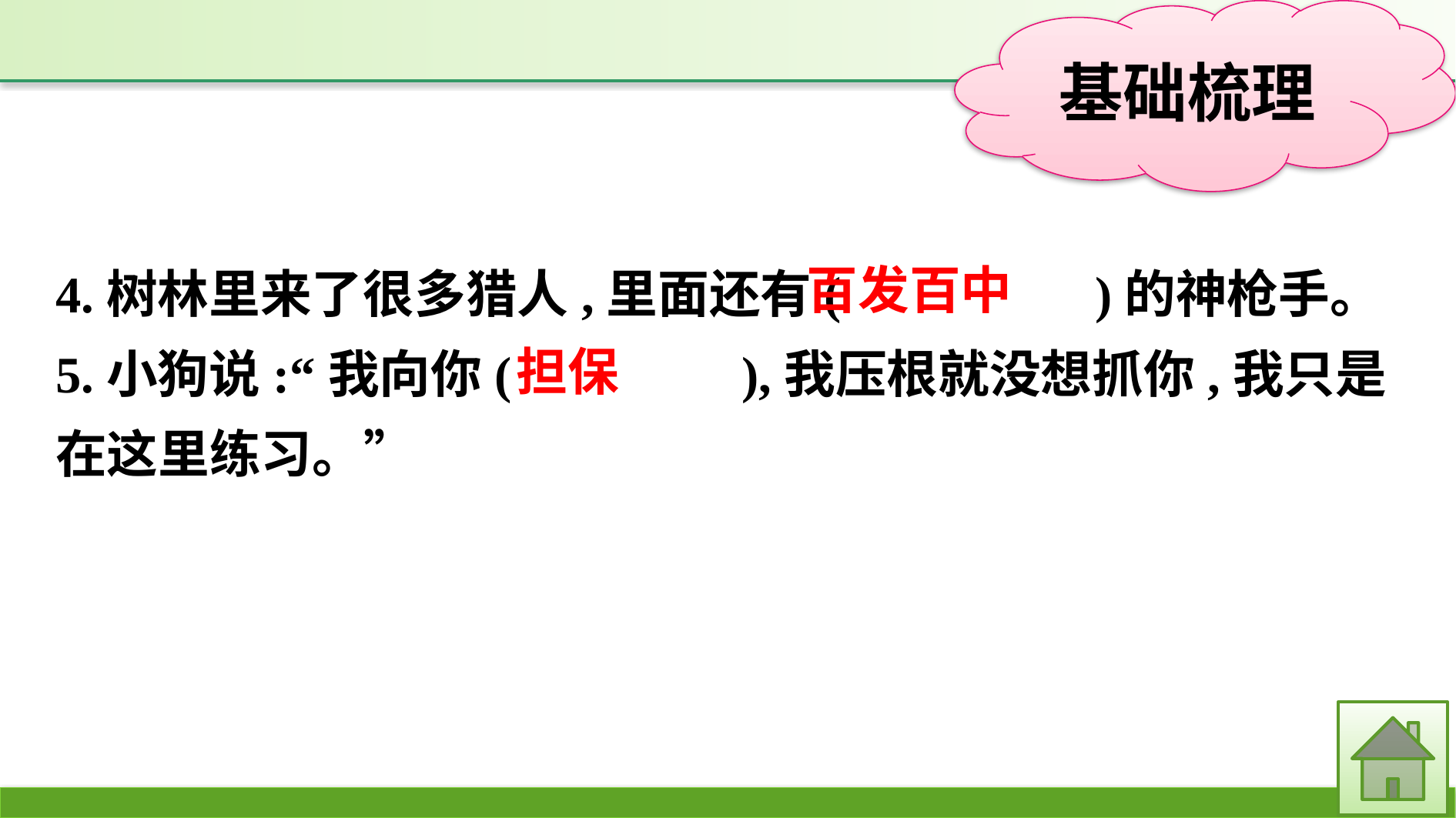

4.树林里来了很多猎人,里面还有(　　  　　)的神枪手。
5.小狗说:“我向你(　　　　),我压根就没想抓你,我只是在这里练习。”
百发百中
担保